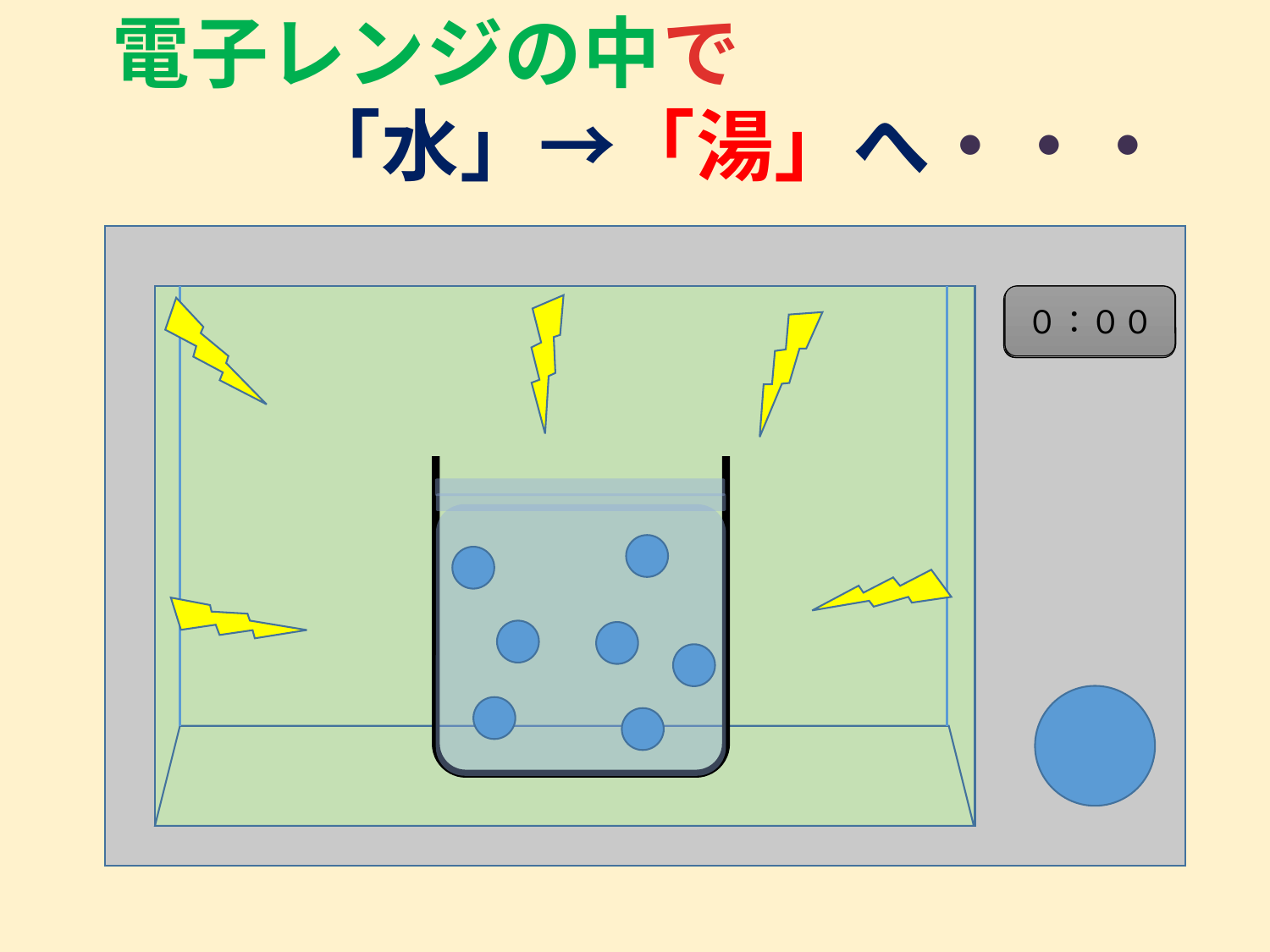

電子レンジの中で
「水」→「湯」へ・・・

１：００
０：００
０：５０
０：４０
０：２０